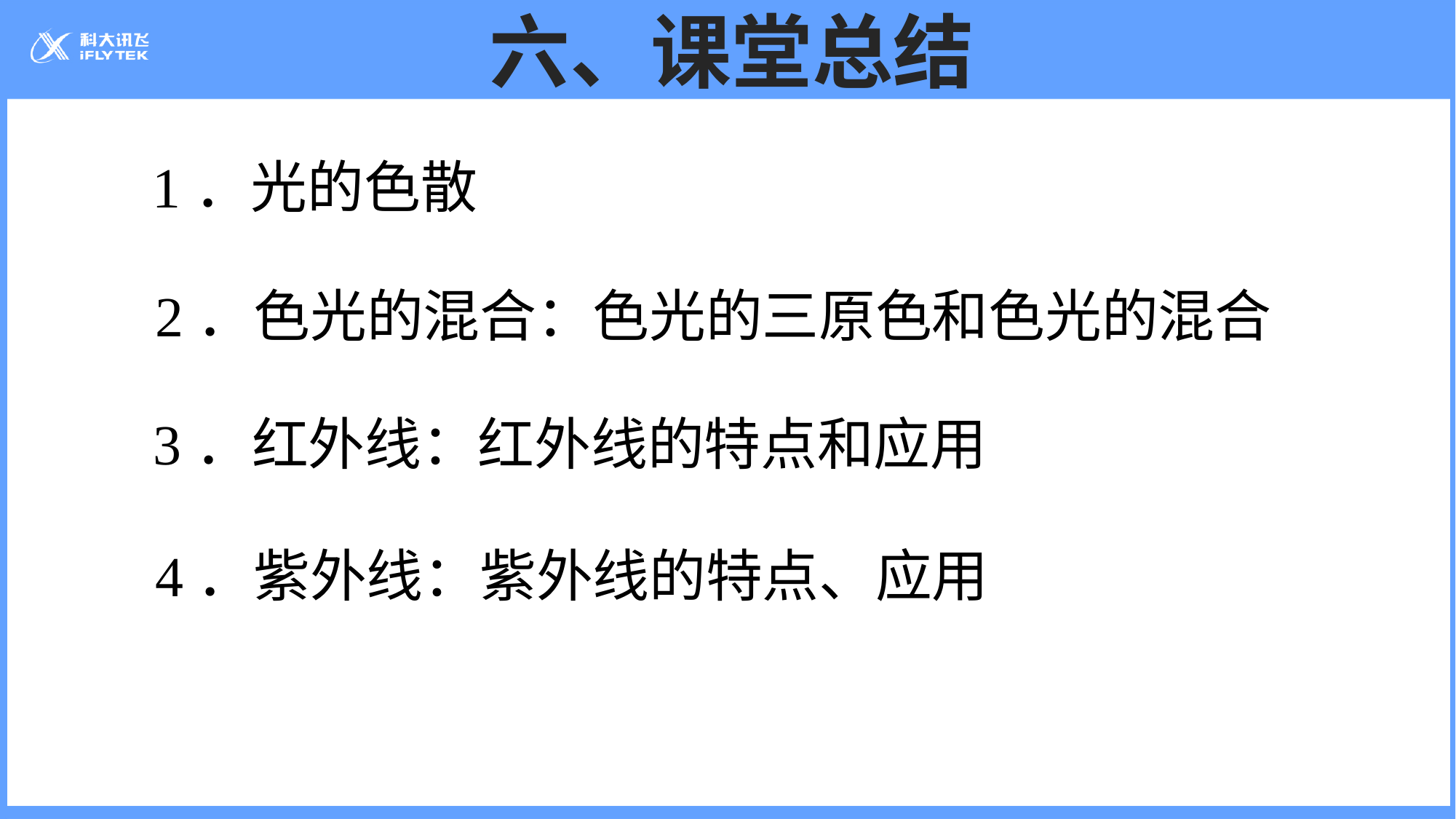

# 六、课堂总结
1．光的色散
2．色光的混合：色光的三原色和色光的混合
3．红外线：红外线的特点和应用
4．紫外线：紫外线的特点、应用